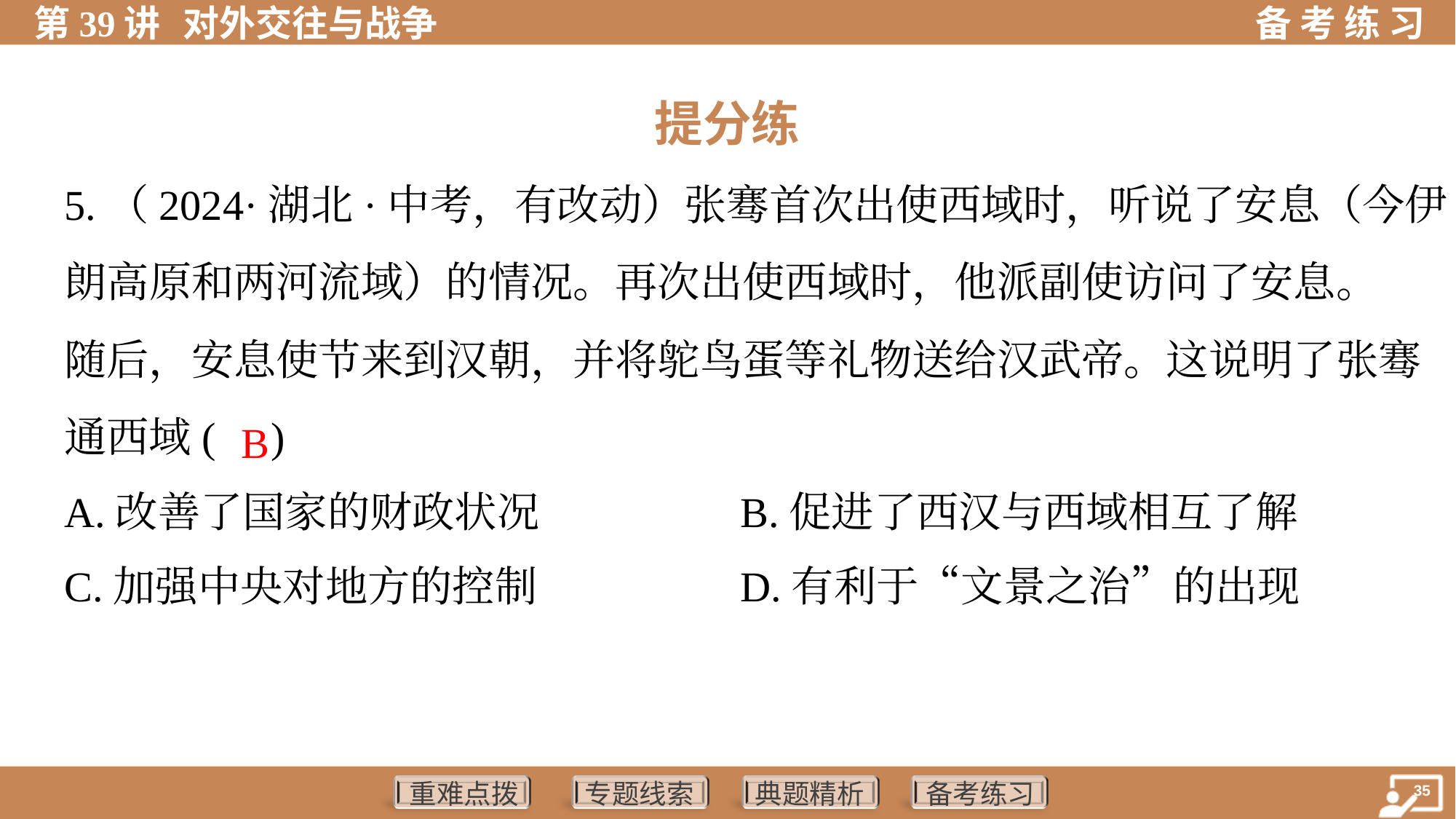

提分练
5.（2024·湖北·中考，有改动）张骞首次出使西域时，听说了安息（今伊
朗高原和两河流域）的情况。再次出使西域时，他派副使访问了安息。
随后，安息使节来到汉朝，并将鸵鸟蛋等礼物送给汉武帝。这说明了张骞
通西域(     )
 B
A.改善了国家的财政状况	B.促进了西汉与西域相互了解
C.加强中央对地方的控制	D.有利于“文景之治”的出现